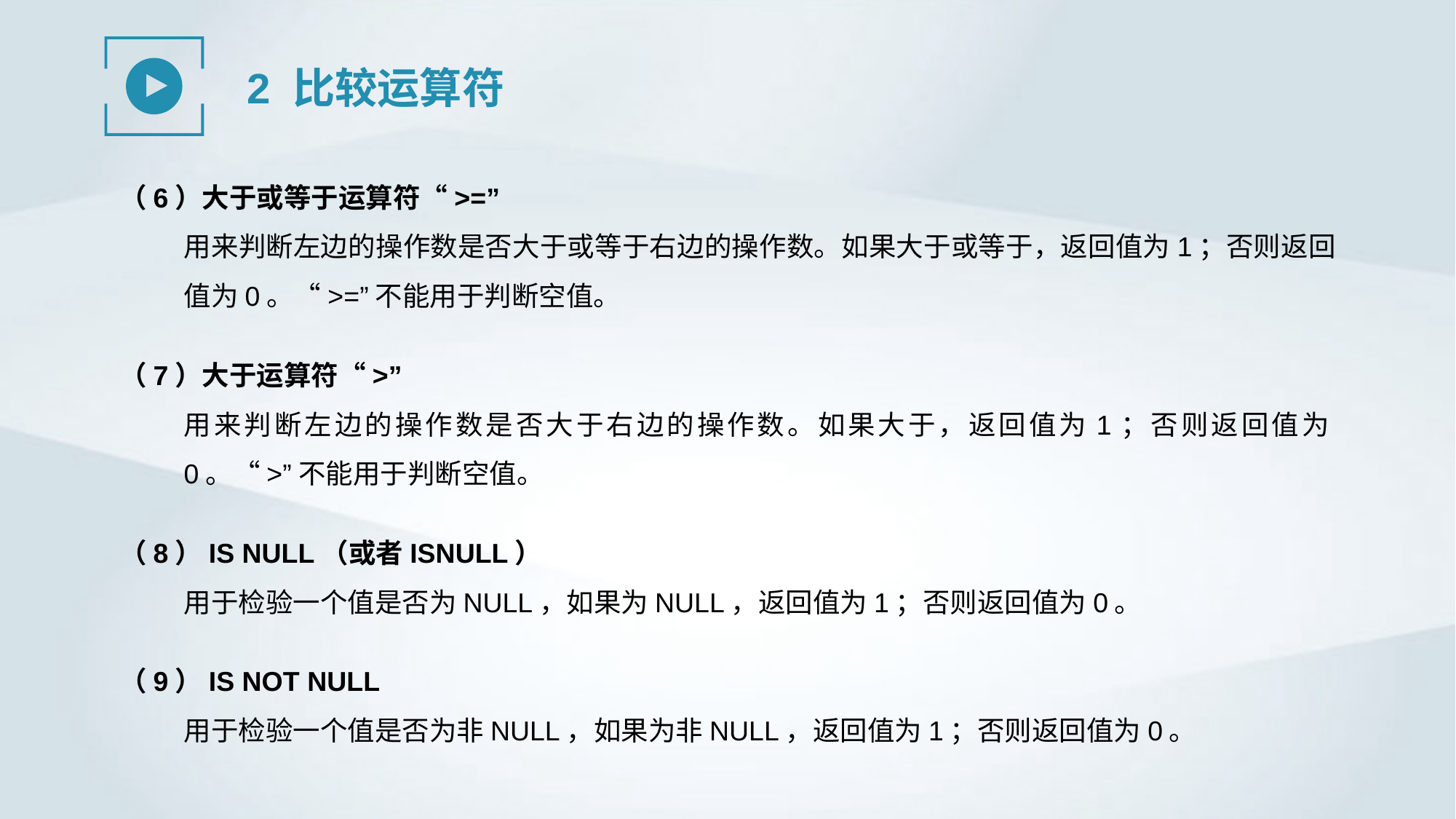

2 比较运算符
（6）大于或等于运算符“>=”
用来判断左边的操作数是否大于或等于右边的操作数。如果大于或等于，返回值为1；否则返回值为0。“>=”不能用于判断空值。
（7）大于运算符“>”
用来判断左边的操作数是否大于右边的操作数。如果大于，返回值为1；否则返回值为0。“>”不能用于判断空值。
（8）IS NULL（或者ISNULL）
用于检验一个值是否为NULL，如果为NULL，返回值为1；否则返回值为0。
（9）IS NOT NULL
用于检验一个值是否为非NULL，如果为非NULL，返回值为1；否则返回值为0。